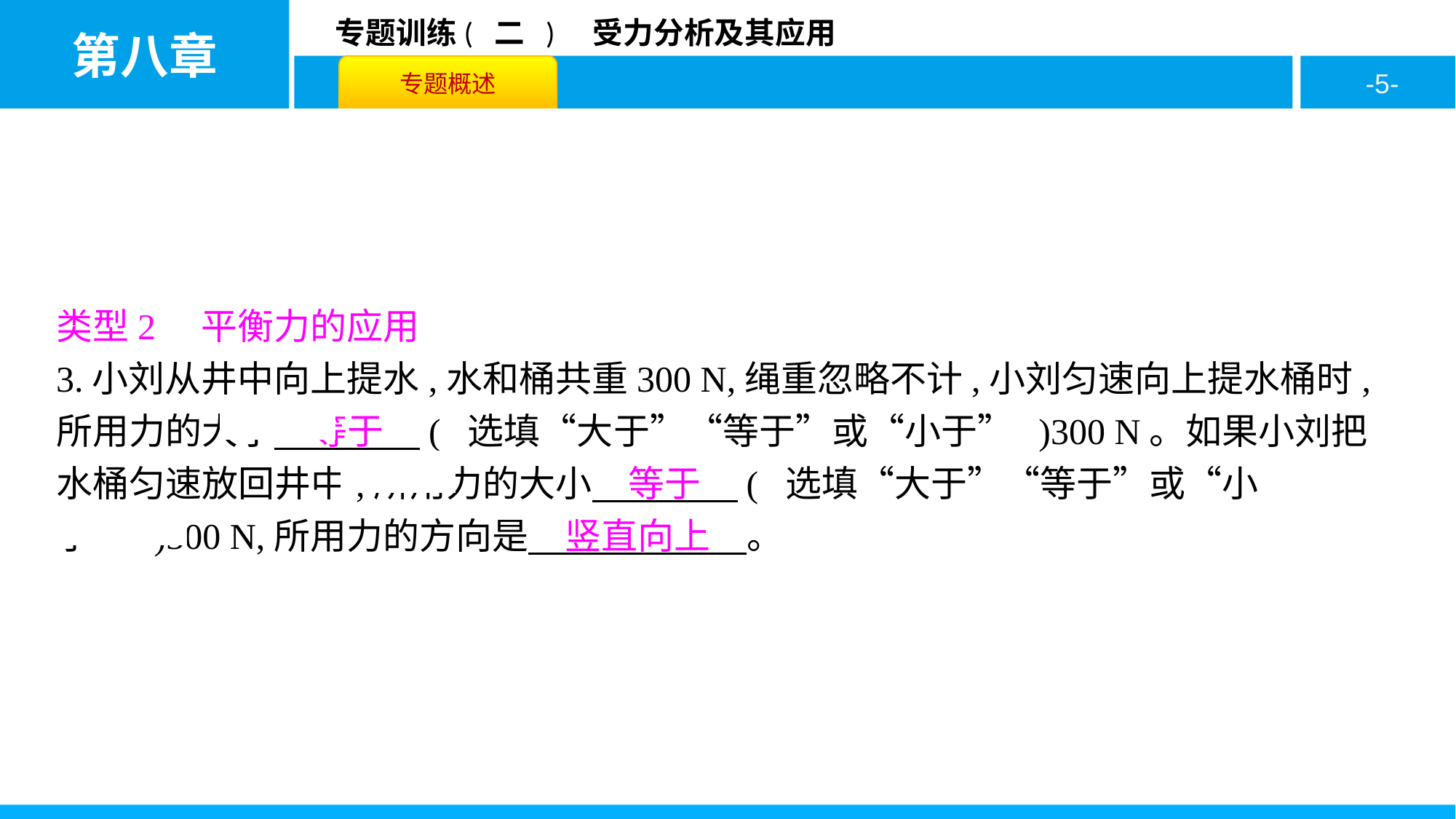

类型2　平衡力的应用
3.小刘从井中向上提水,水和桶共重300 N,绳重忽略不计,小刘匀速向上提水桶时,所用力的大小　等于　(  选填“大于”“等于”或“小于”  )300 N。如果小刘把水桶匀速放回井中,所用力的大小　等于　(  选填“大于”“等于”或“小于”  )300 N,所用力的方向是　竖直向上　。